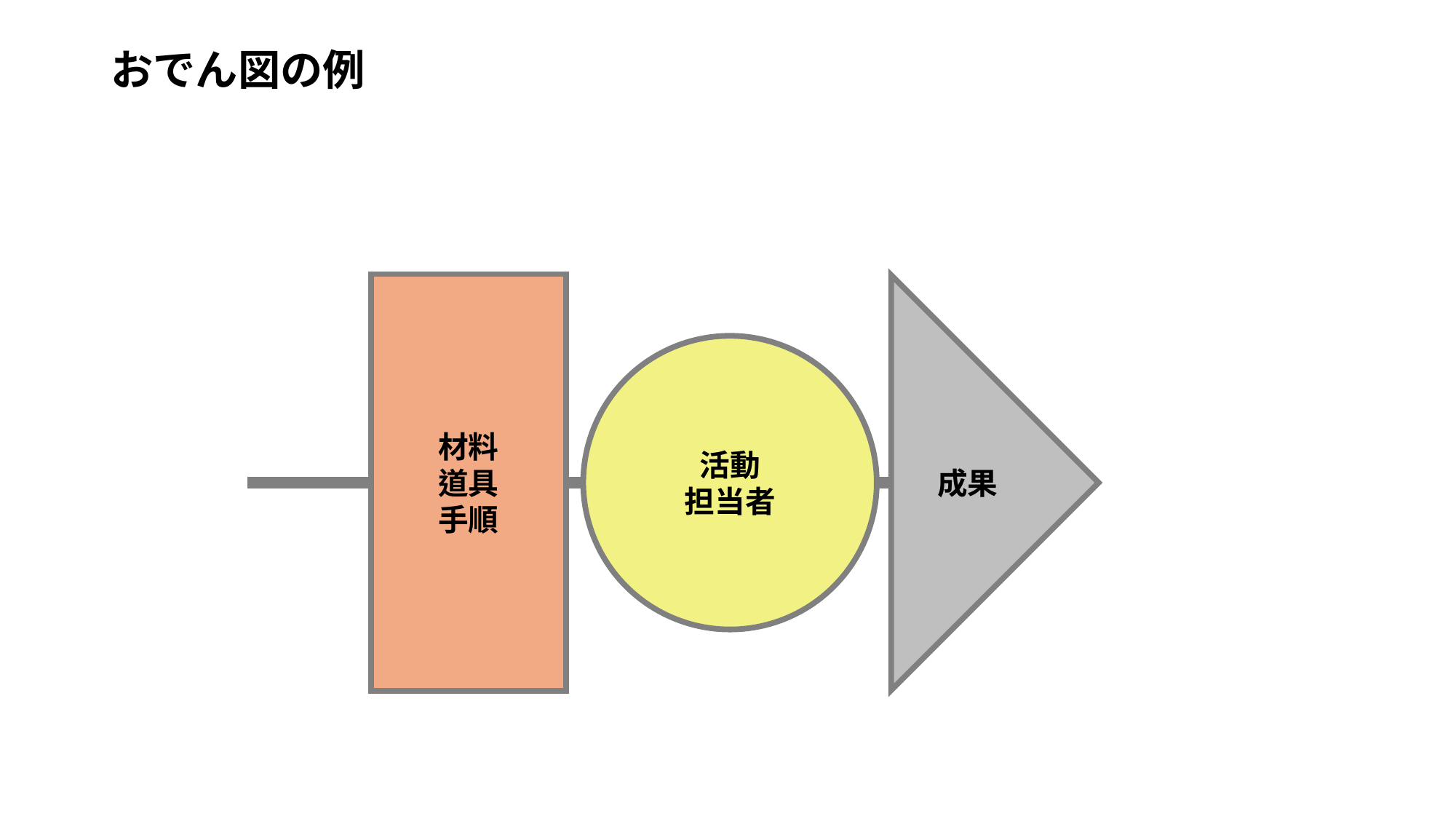

# おでん図の例

材料
道具
手順
活動
担当者

成果